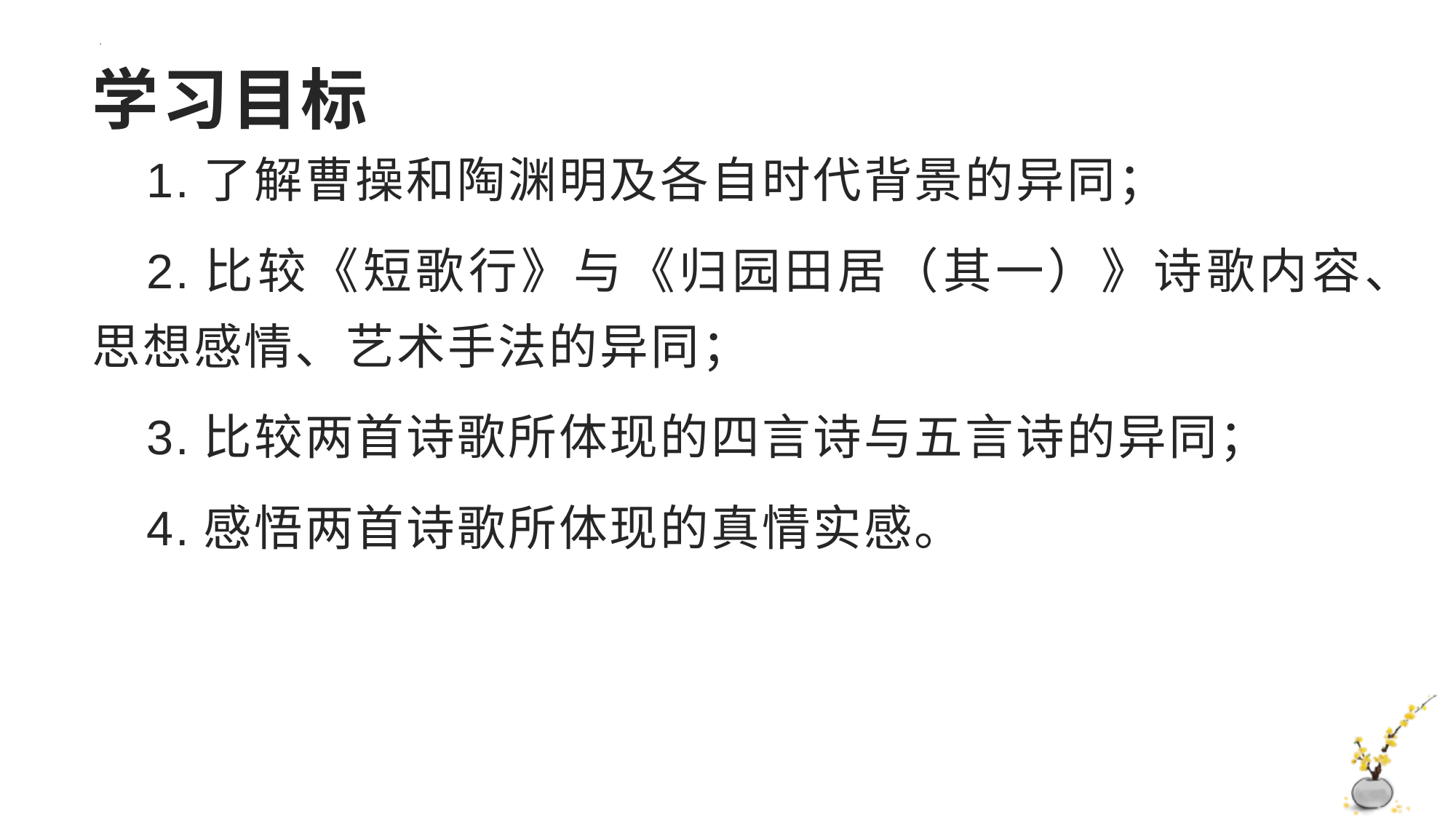

# 学习目标
1.了解曹操和陶渊明及各自时代背景的异同；
2.比较《短歌行》与《归园田居（其一）》诗歌内容、思想感情、艺术手法的异同；
3.比较两首诗歌所体现的四言诗与五言诗的异同；
4.感悟两首诗歌所体现的真情实感。